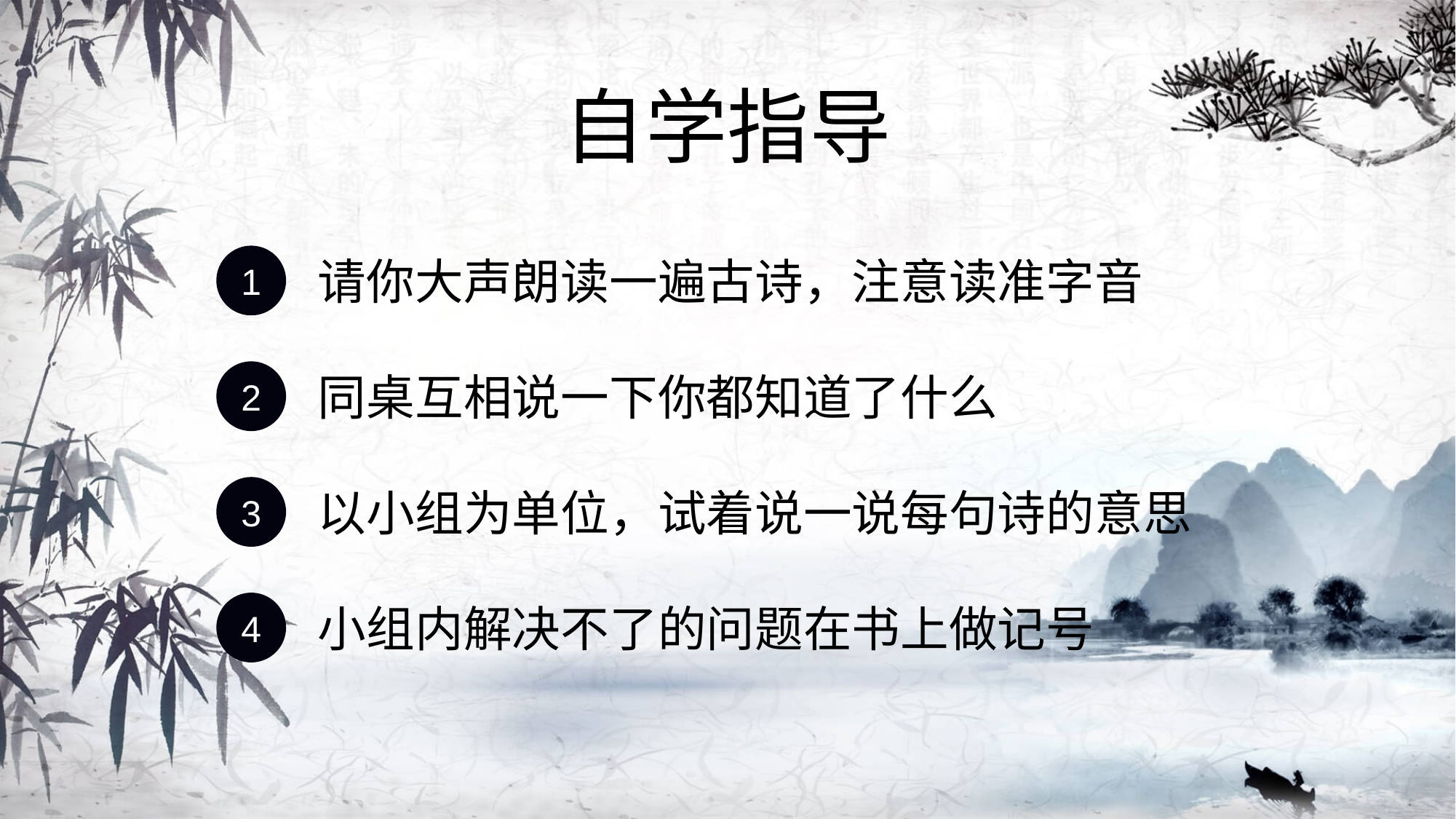

自学指导
请你大声朗读一遍古诗，注意读准字音
1
2
同桌互相说一下你都知道了什么
以小组为单位，试着说一说每句诗的意思
3
小组内解决不了的问题在书上做记号
4